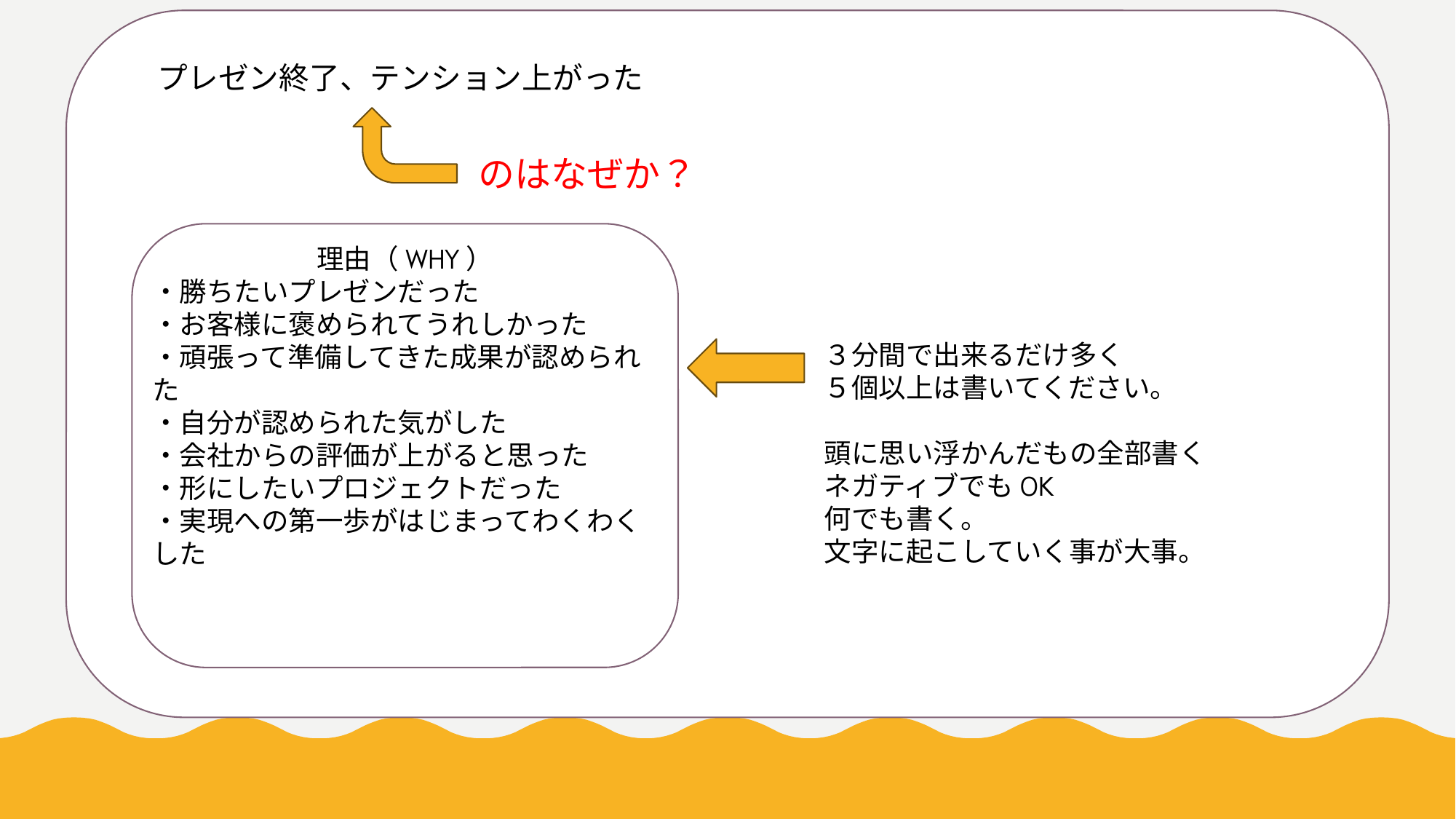

プレゼン終了、テンション上がった

のはなぜか？

理由（WHY）
・勝ちたいプレゼンだった
・お客様に褒められてうれしかった
・頑張って準備してきた成果が認められた
・自分が認められた気がした
・会社からの評価が上がると思った
・形にしたいプロジェクトだった
・実現への第一歩がはじまってわくわくした
３分間で出来るだけ多く
５個以上は書いてください。

頭に思い浮かんだもの全部書く
ネガティブでもOK
何でも書く。
文字に起こしていく事が大事。